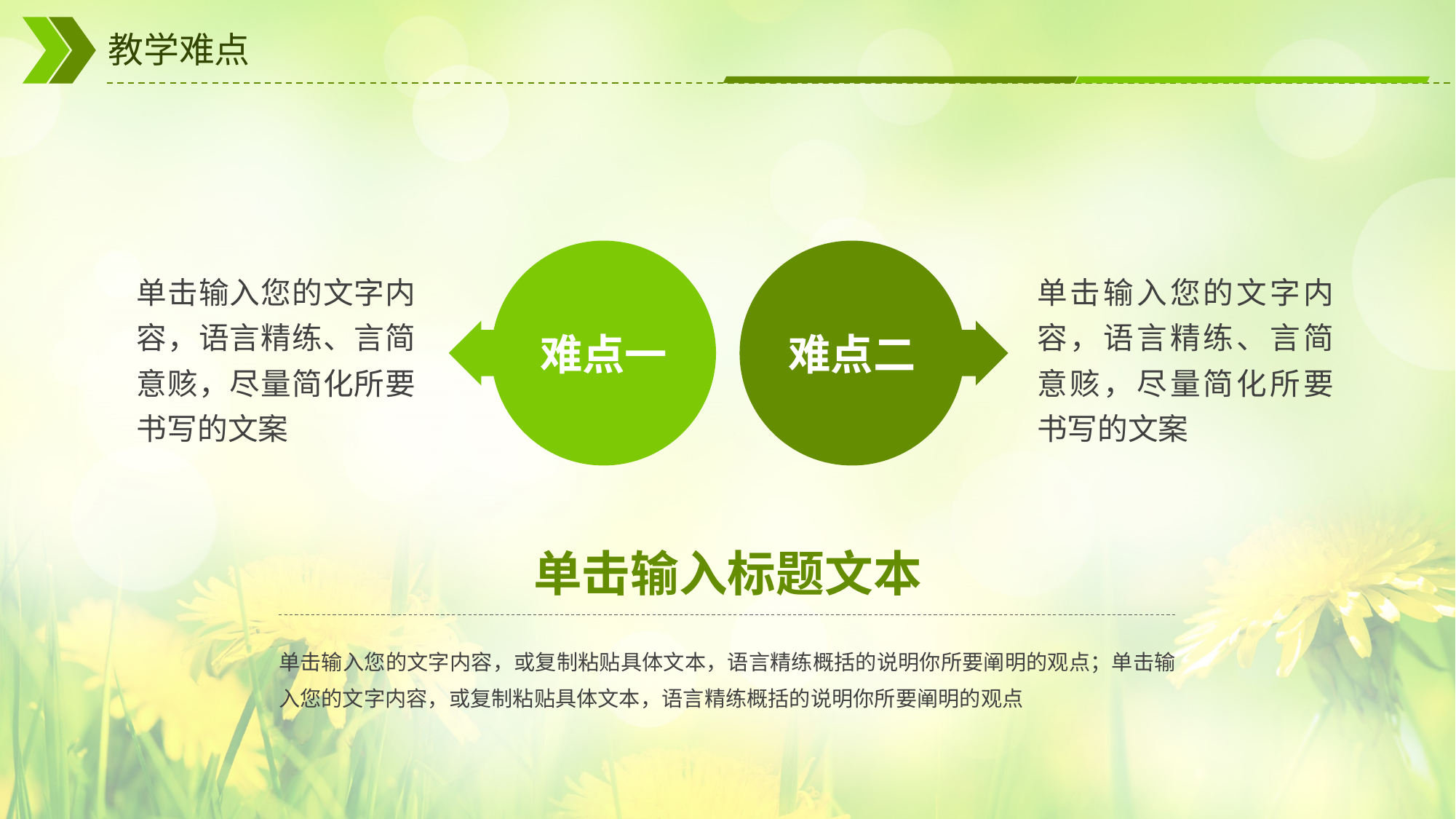

# 教学难点

单击输入您的文字内容，语言精练、言简意赅，尽量简化所要书写的文案
单击输入您的文字内容，语言精练、言简意赅，尽量简化所要书写的文案
难点二
难点一

单击输入标题文本
单击输入您的文字内容，或复制粘贴具体文本，语言精练概括的说明你所要阐明的观点；单击输入您的文字内容，或复制粘贴具体文本，语言精练概括的说明你所要阐明的观点